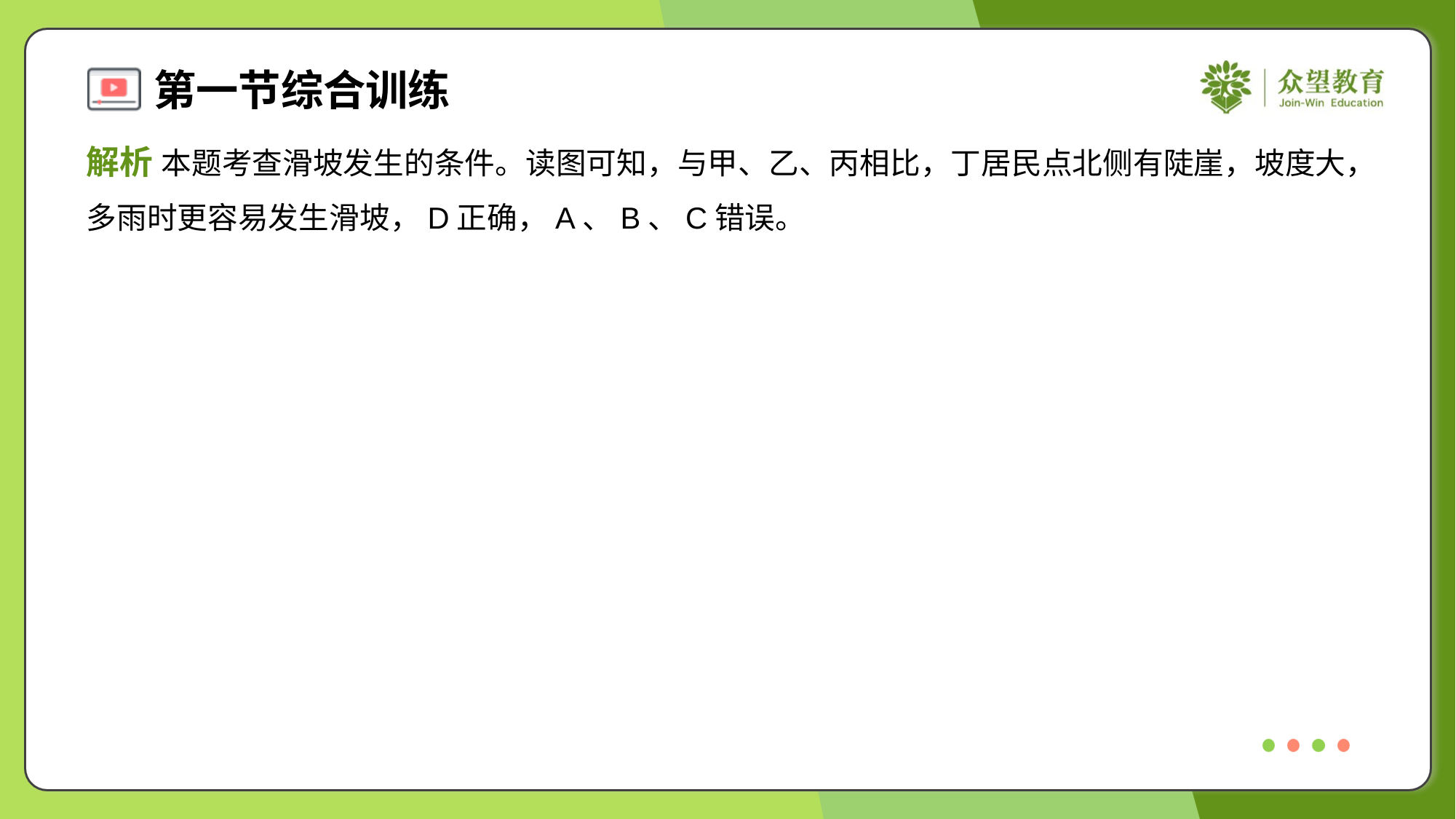

解析 本题考查滑坡发生的条件。读图可知，与甲、乙、丙相比，丁居民点北侧有陡崖，坡度大，
多雨时更容易发生滑坡，D正确，A、B、C错误。